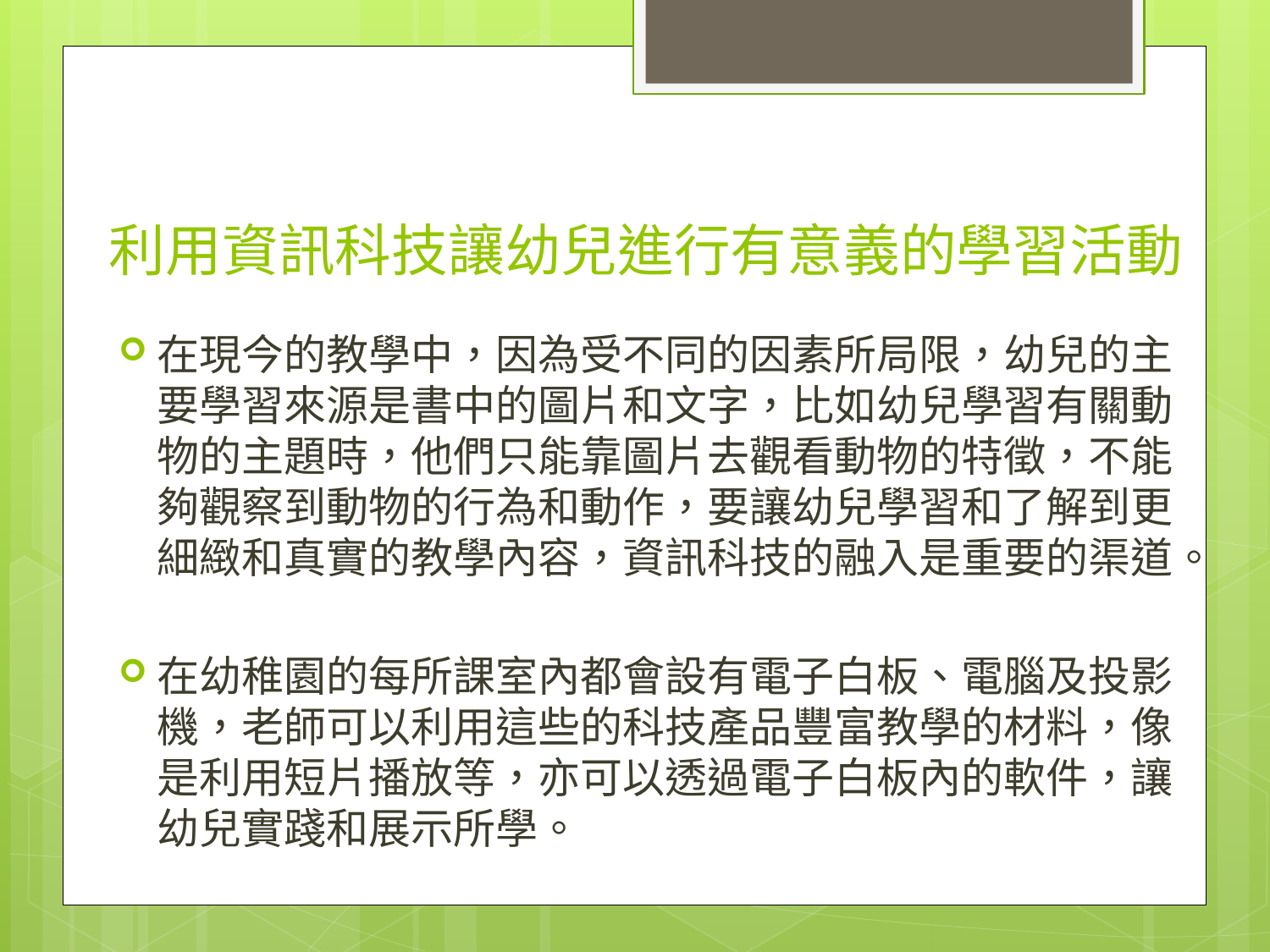

# 利用資訊科技讓幼兒進行有意義的學習活動
在現今的教學中，因為受不同的因素所局限，幼兒的主要學習來源是書中的圖片和文字，比如幼兒學習有關動物的主題時，他們只能靠圖片去觀看動物的特徵，不能夠觀察到動物的行為和動作，要讓幼兒學習和了解到更細緻和真實的教學內容，資訊科技的融入是重要的渠道。

在幼稚園的每所課室內都會設有電子白板、電腦及投影機，老師可以利用這些的科技產品豐富教學的材料，像是利用短片播放等，亦可以透過電子白板內的軟件，讓幼兒實踐和展示所學。